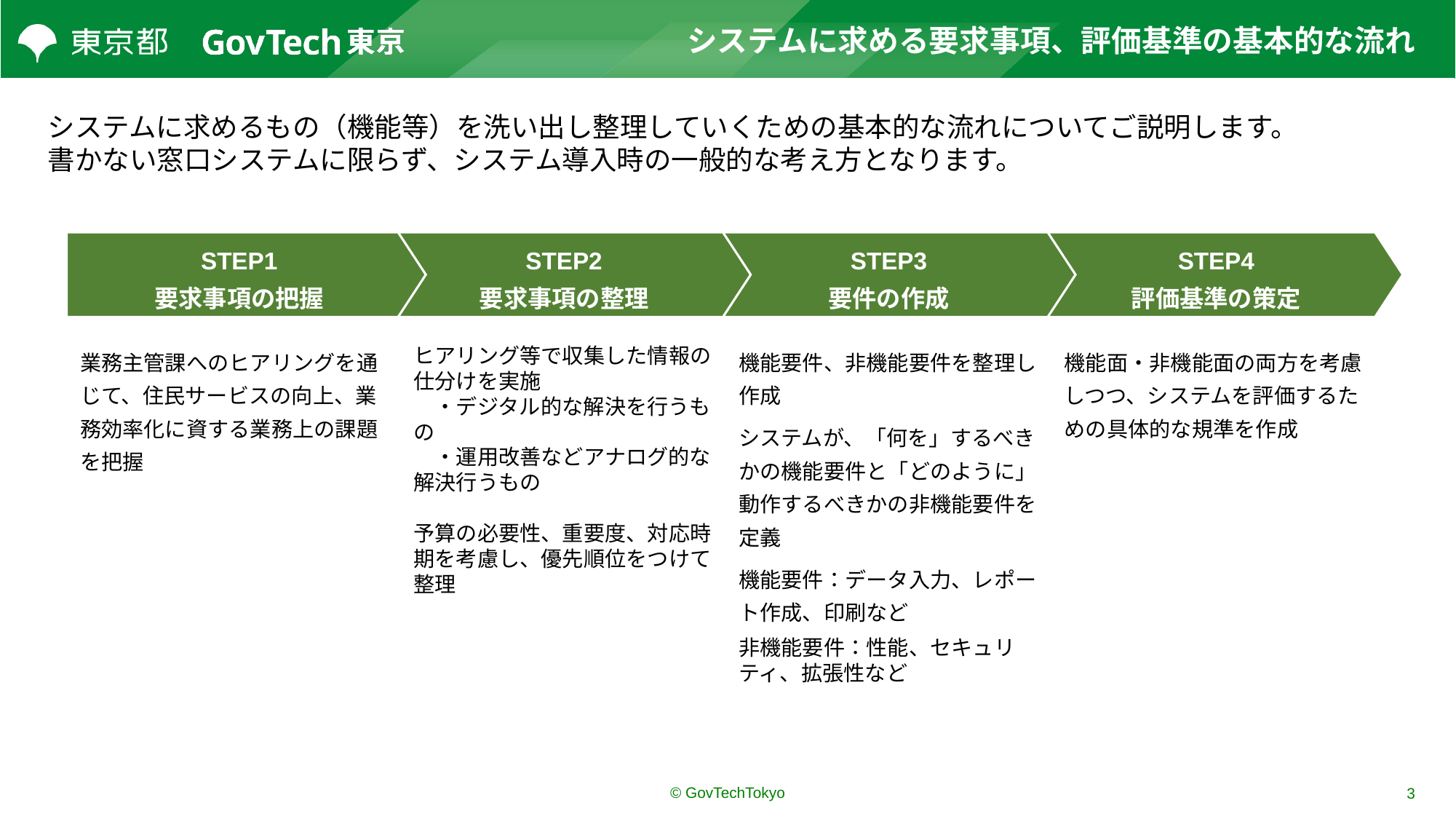

# システムに求める要求事項、評価基準の基本的な流れ
システムに求めるもの（機能等）を洗い出し整理していくための基本的な流れについてご説明します。
書かない窓口システムに限らず、システム導入時の一般的な考え方となります。
STEP1
要求事項の把握
STEP2
要求事項の整理
STEP3
要件の作成
STEP4
評価基準の策定
ヒアリング等で収集した情報の仕分けを実施
　・デジタル的な解決を行うもの
　・運用改善などアナログ的な解決行うもの

予算の必要性、重要度、対応時期を考慮し、優先順位をつけて整理

機能要件、非機能要件を整理し作成
システムが、「何を」するべきかの機能要件と「どのように」動作するべきかの非機能要件を定義
機能要件：データ入力、レポート作成、印刷など
非機能要件：性能、セキュリティ、拡張性など

機能面・非機能面の両方を考慮しつつ、システムを評価するための具体的な規準を作成
業務主管課へのヒアリングを通じて、住民サービスの向上、業務効率化に資する業務上の課題を把握
© GovTechTokyo
3